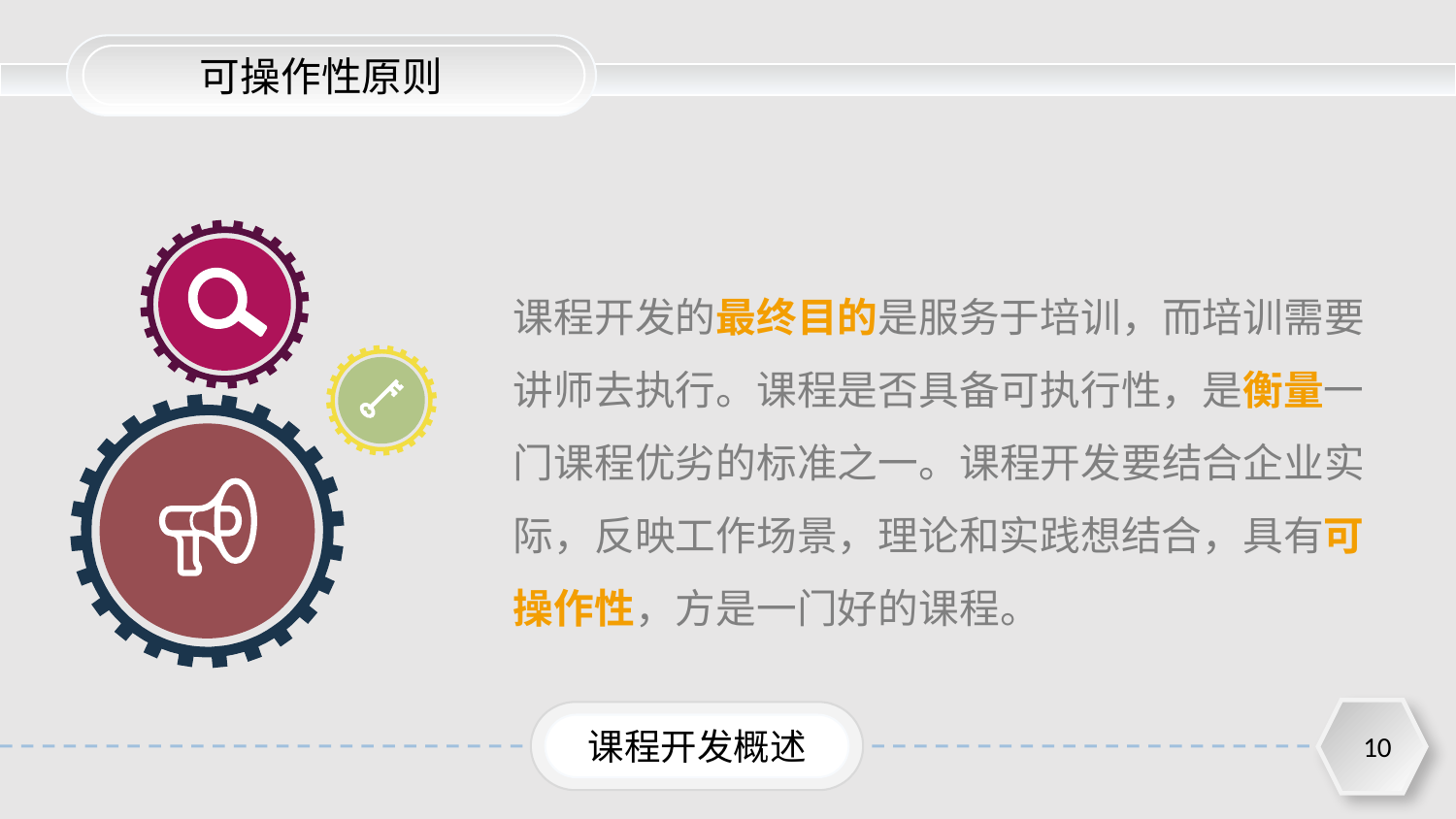

可操作性原则

课程开发的最终目的是服务于培训，而培训需要讲师去执行。课程是否具备可执行性，是衡量一门课程优劣的标准之一。课程开发要结合企业实际，反映工作场景，理论和实践想结合，具有可操作性，方是一门好的课程。

课程开发概述